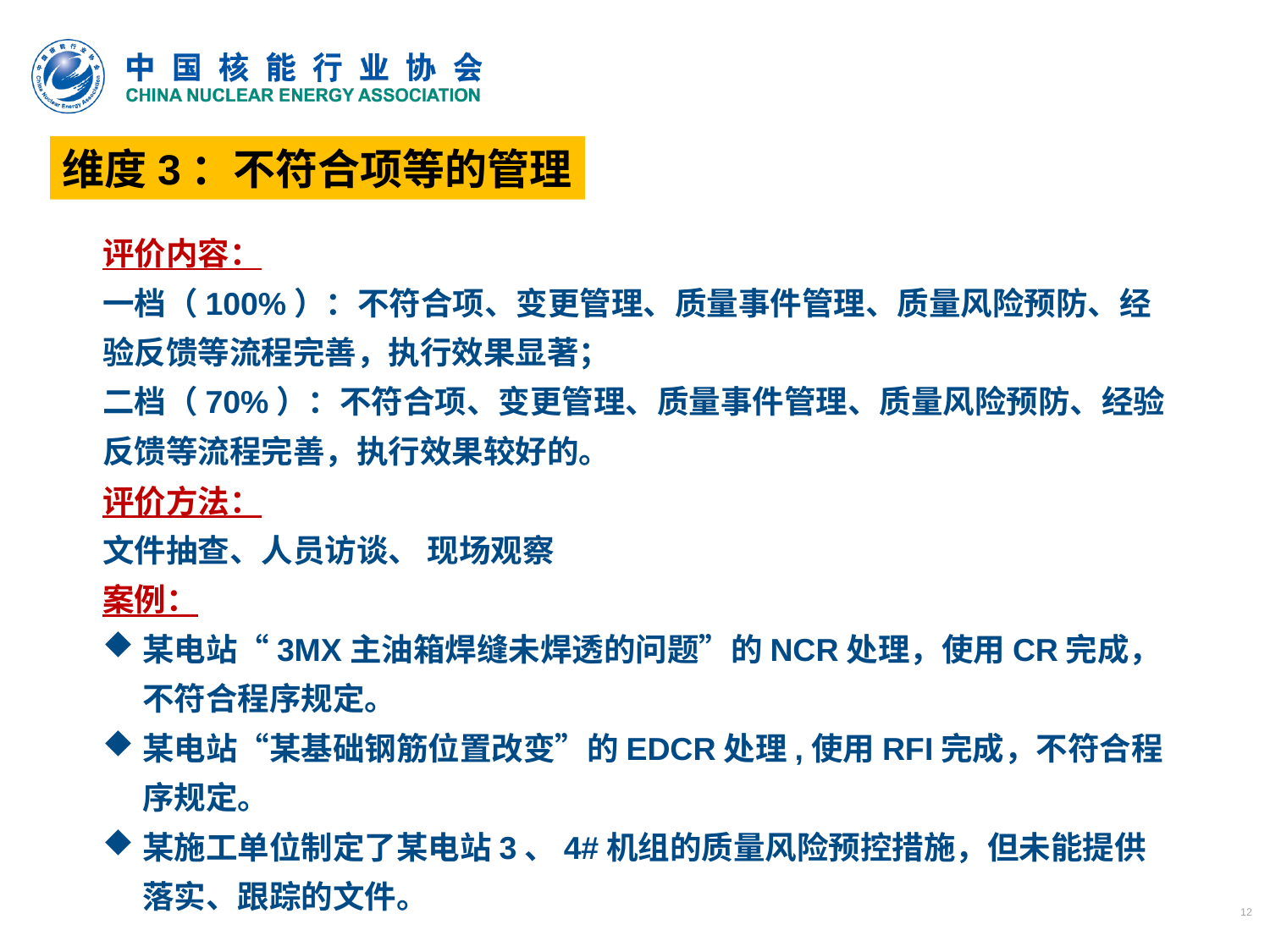

维度3：不符合项等的管理
评价内容：
一档（100%）：不符合项、变更管理、质量事件管理、质量风险预防、经验反馈等流程完善，执行效果显著；
二档（70%）：不符合项、变更管理、质量事件管理、质量风险预防、经验反馈等流程完善，执行效果较好的。
评价方法：
文件抽查、人员访谈、 现场观察
案例：
某电站“3MX主油箱焊缝未焊透的问题”的NCR处理，使用CR完成，不符合程序规定。
某电站“某基础钢筋位置改变”的EDCR处理,使用RFI完成，不符合程序规定。
某施工单位制定了某电站3、4#机组的质量风险预控措施，但未能提供落实、跟踪的文件。
12